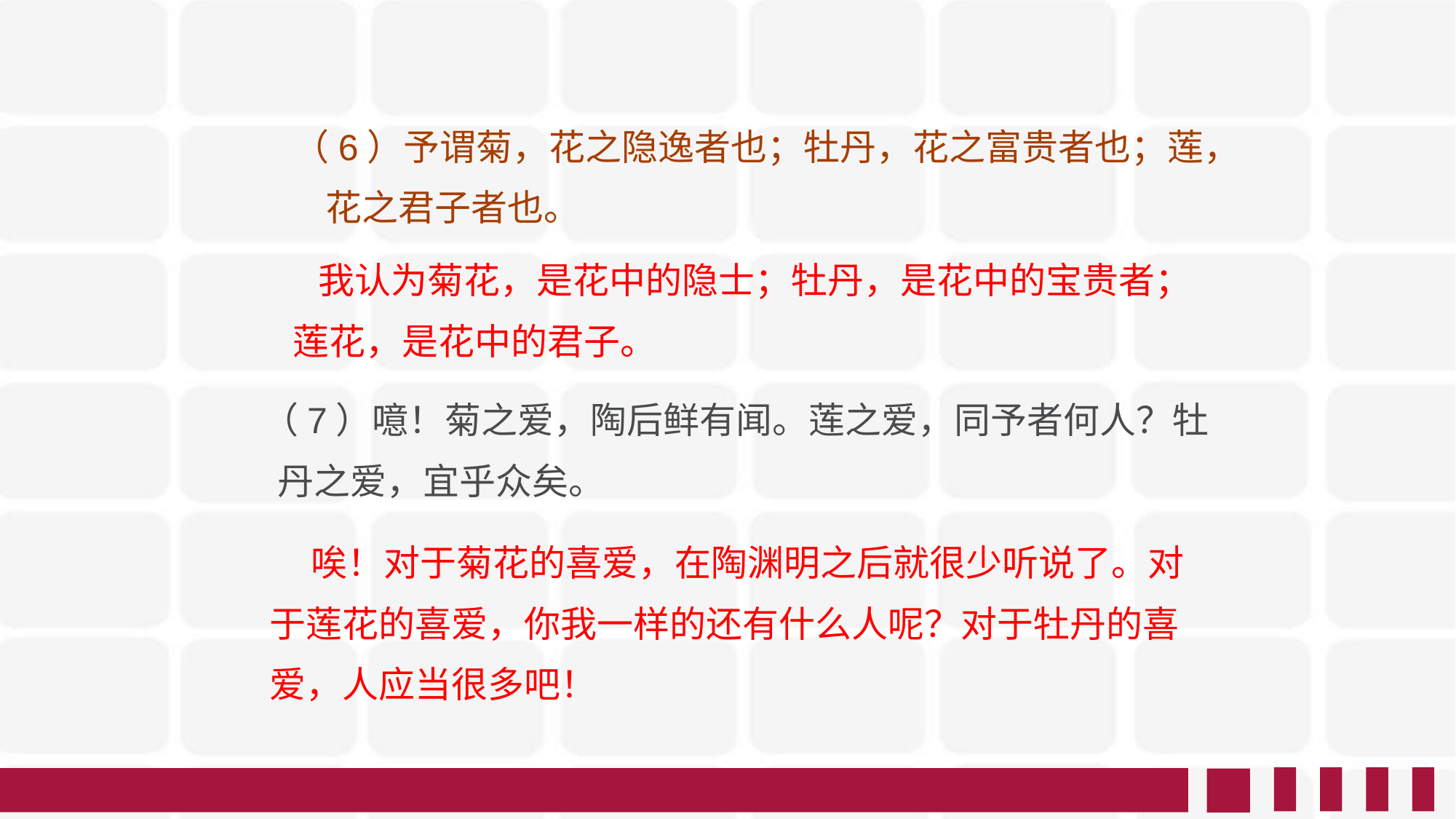

（6）予谓菊，花之隐逸者也；牡丹，花之富贵者也；莲，       花之君子者也。
  我认为菊花，是花中的隐士；牡丹，是花中的宝贵者；莲花，是花中的君子。
  （7）噫！菊之爱，陶后鲜有闻。莲之爱，同予者何人？牡       丹之爱，宜乎众矣。
    唉！对于菊花的喜爱，在陶渊明之后就很少听说了。对于莲花的喜爱，你我一样的还有什么人呢？对于牡丹的喜爱，人应当很多吧！